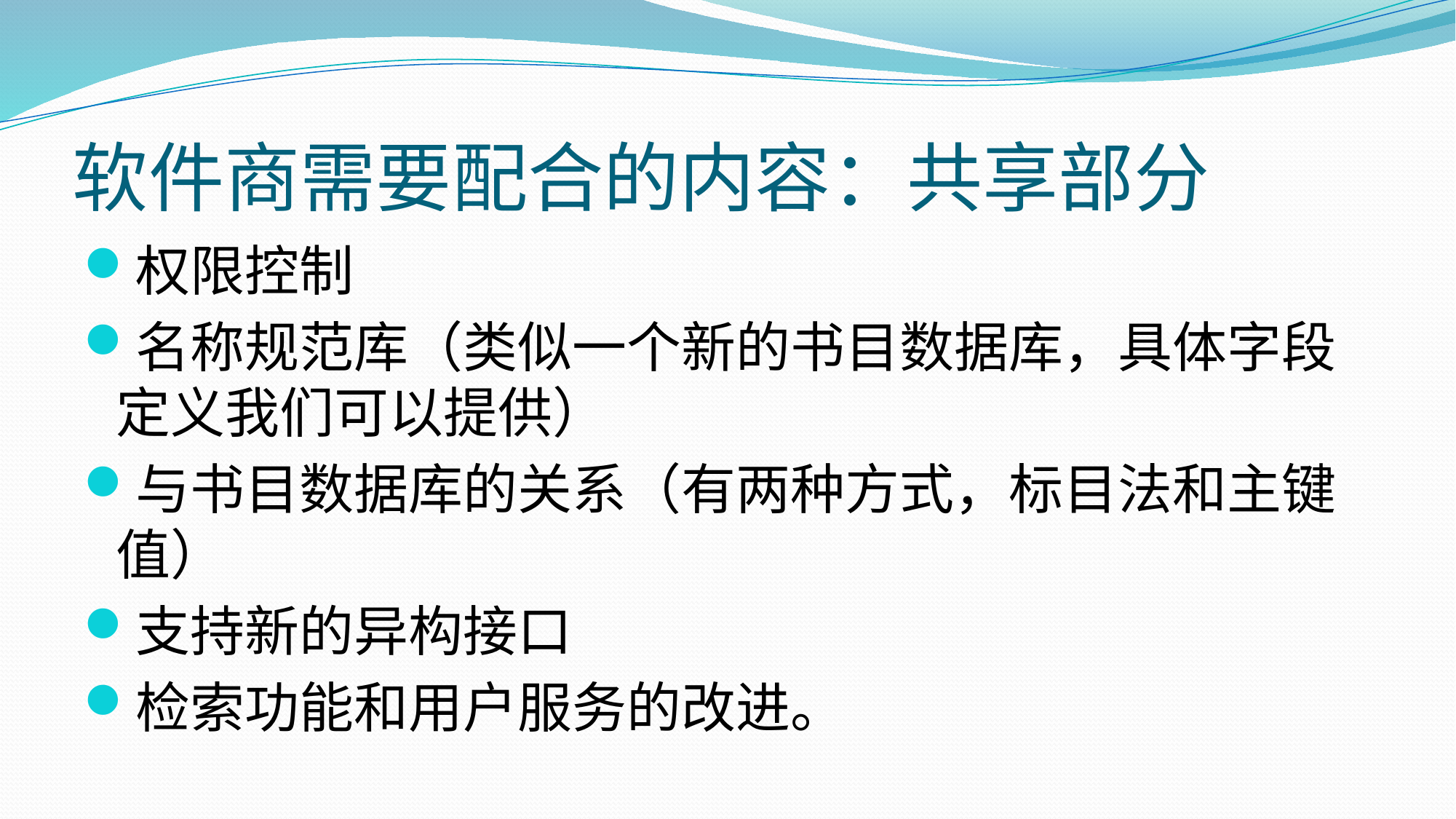

# 软件商需要配合的内容：共享部分
权限控制
名称规范库（类似一个新的书目数据库，具体字段定义我们可以提供）
与书目数据库的关系（有两种方式，标目法和主键值）
支持新的异构接口
检索功能和用户服务的改进。